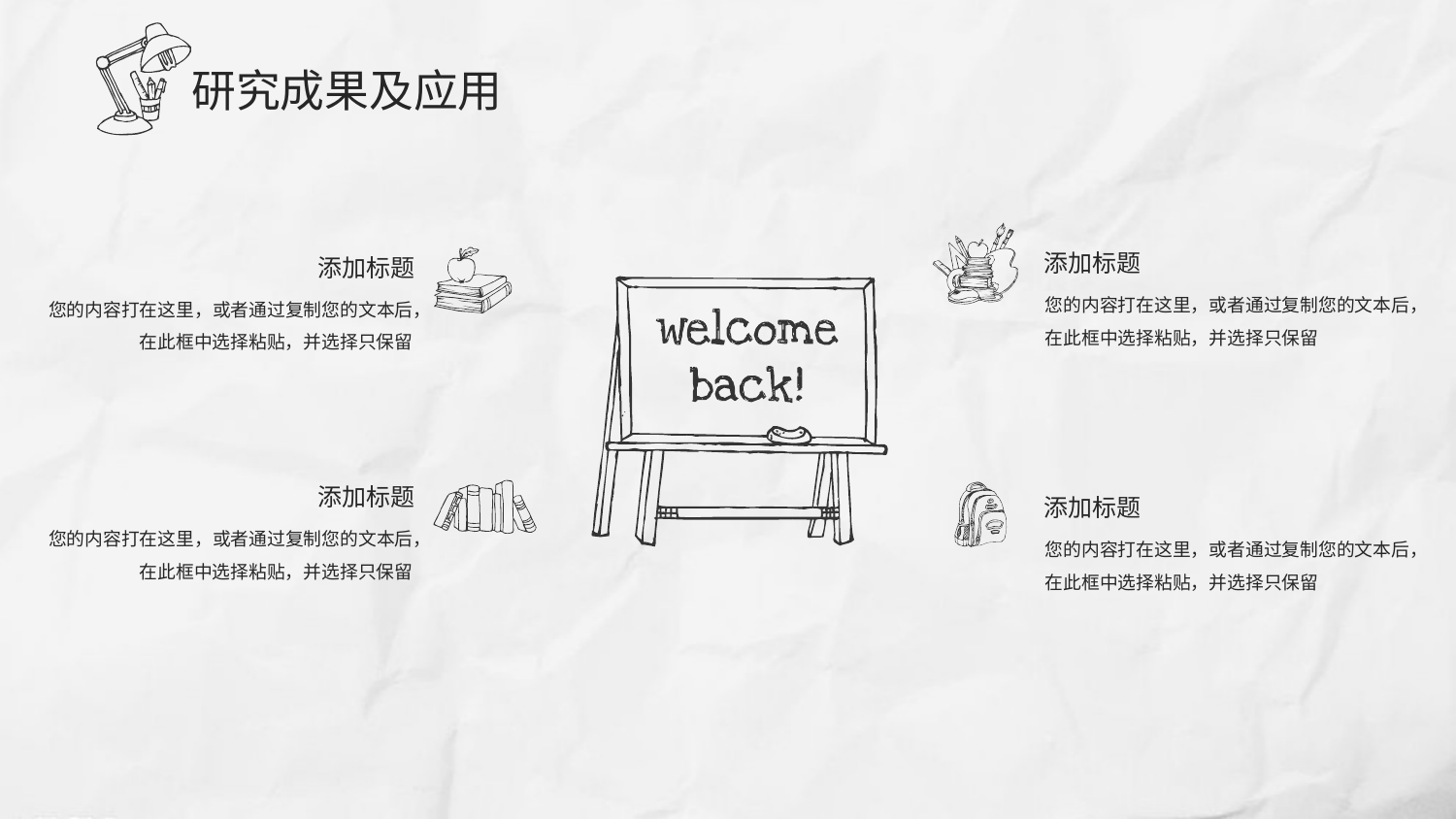

研究成果及应用

添加标题
您的内容打在这里，或者通过复制您的文本后，在此框中选择粘贴，并选择只保留
添加标题
您的内容打在这里，或者通过复制您的文本后，在此框中选择粘贴，并选择只保留

添加标题
您的内容打在这里，或者通过复制您的文本后，在此框中选择粘贴，并选择只保留

添加标题
您的内容打在这里，或者通过复制您的文本后，在此框中选择粘贴，并选择只保留